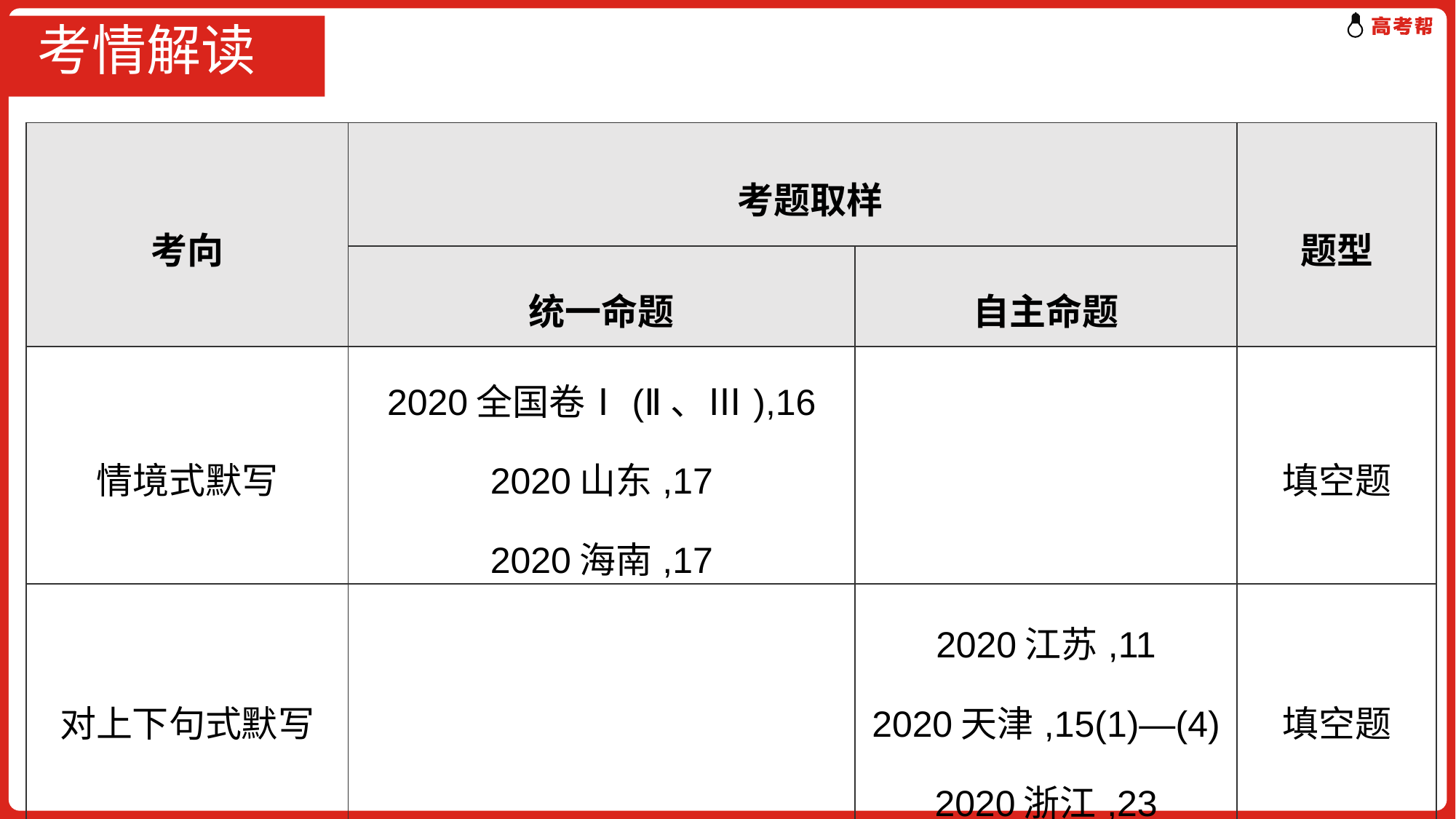

# 考情解读
| 考向 | 考题取样 |  | 题型 |
| --- | --- | --- | --- |
|  | 统一命题 | 自主命题 |  |
| 情境式默写 | 2020全国卷Ⅰ(Ⅱ、Ⅲ),16 2020山东,17 2020海南,17 |  | 填空题 |
| 对上下句式默写 |  | 2020江苏,11 2020天津,15(1)—(4) 2020浙江,23 | 填空题 |